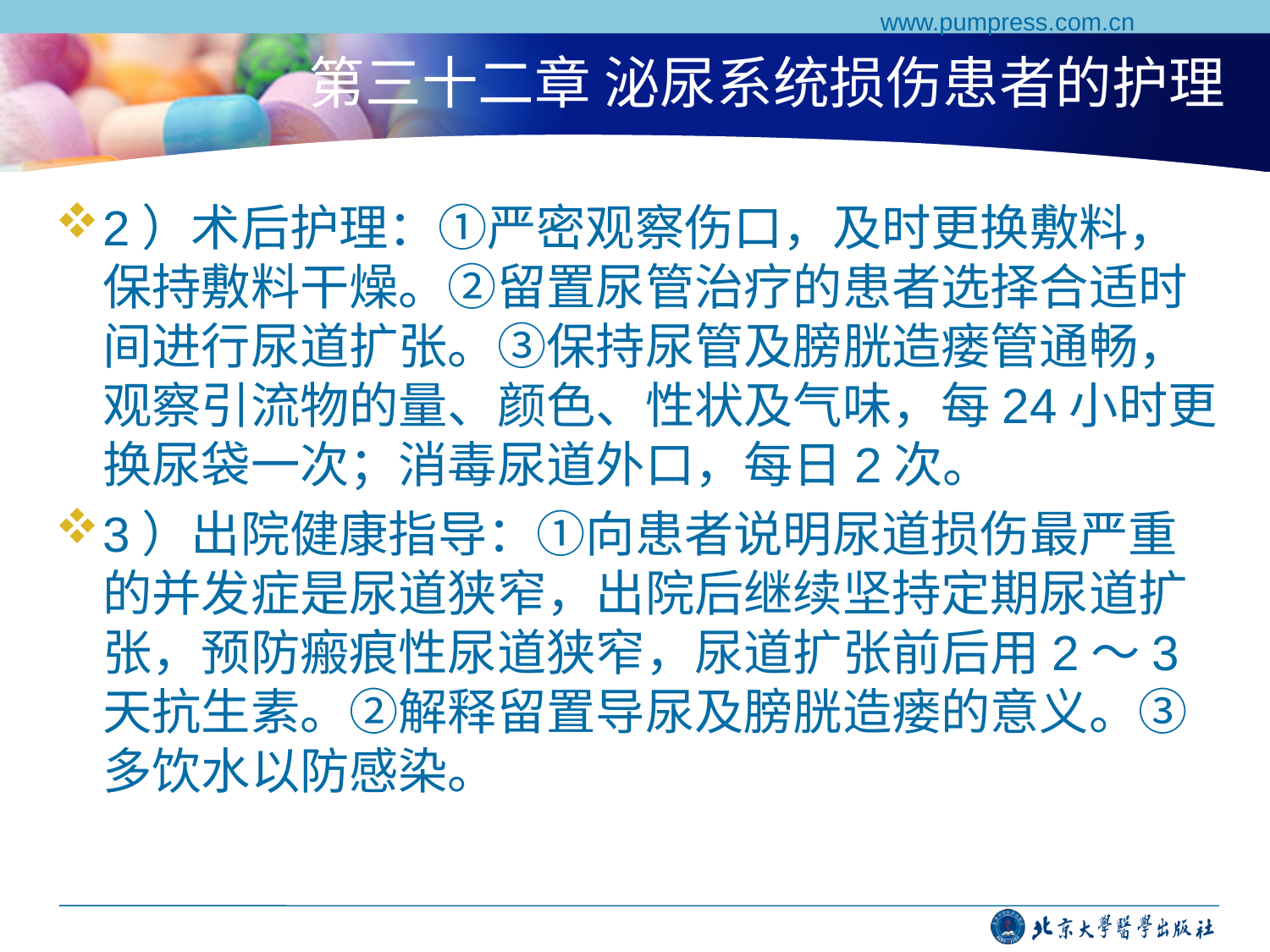

www.pumpress.com.cn
# 第三十二章 泌尿系统损伤患者的护理
2）术后护理：①严密观察伤口，及时更换敷料，保持敷料干燥。②留置尿管治疗的患者选择合适时间进行尿道扩张。③保持尿管及膀胱造瘘管通畅，观察引流物的量、颜色、性状及气味，每24小时更换尿袋一次；消毒尿道外口，每日2次。
3）出院健康指导：①向患者说明尿道损伤最严重的并发症是尿道狭窄，出院后继续坚持定期尿道扩张，预防瘢痕性尿道狭窄，尿道扩张前后用2～3天抗生素。②解释留置导尿及膀胱造瘘的意义。③多饮水以防感染。